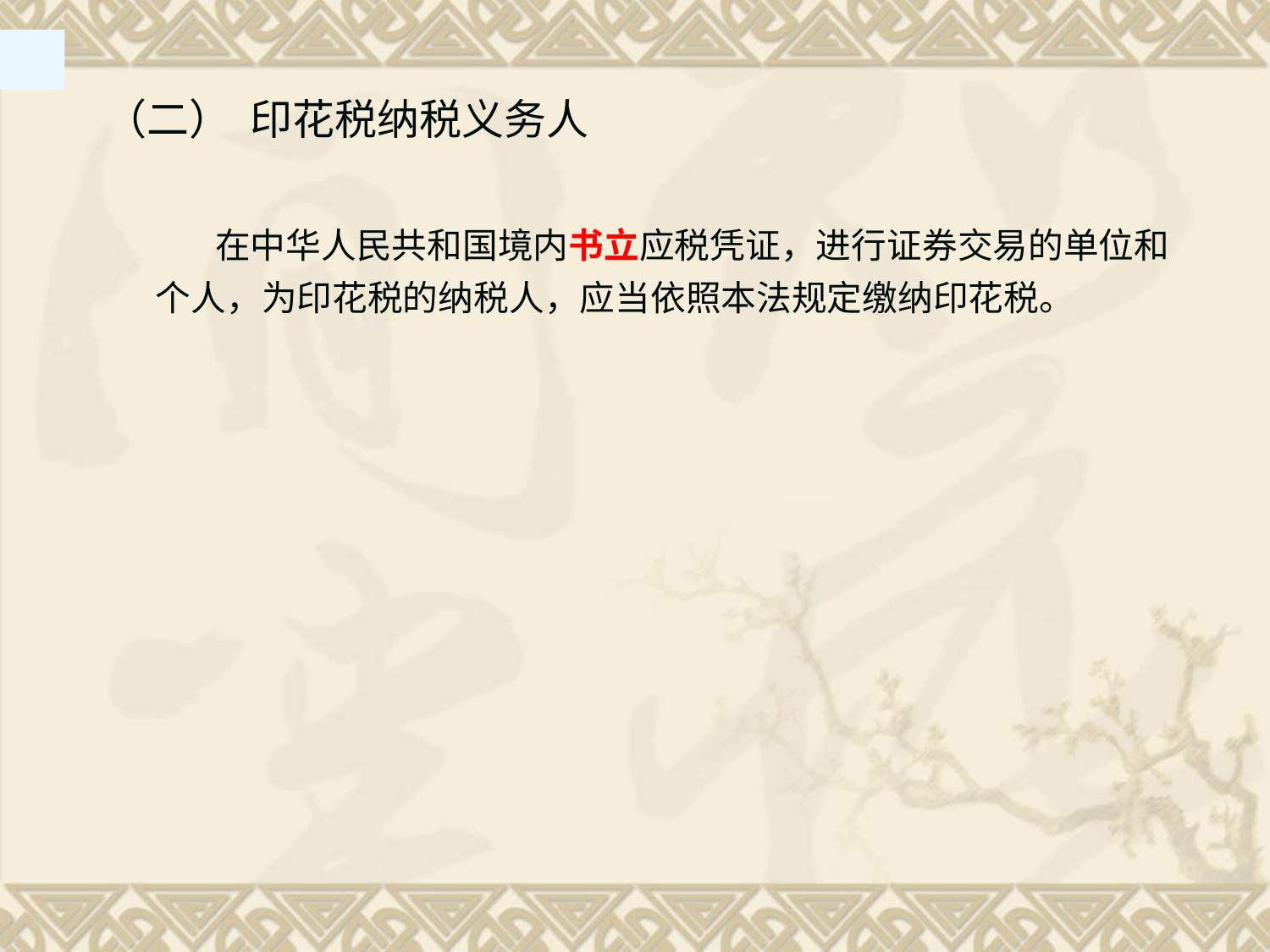

（二）  印花税纳税义务人
       在中华人民共和国境内书立应税凭证，进行证券交易的单位和个人，为印花税的纳税人，应当依照本法规定缴纳印花税。